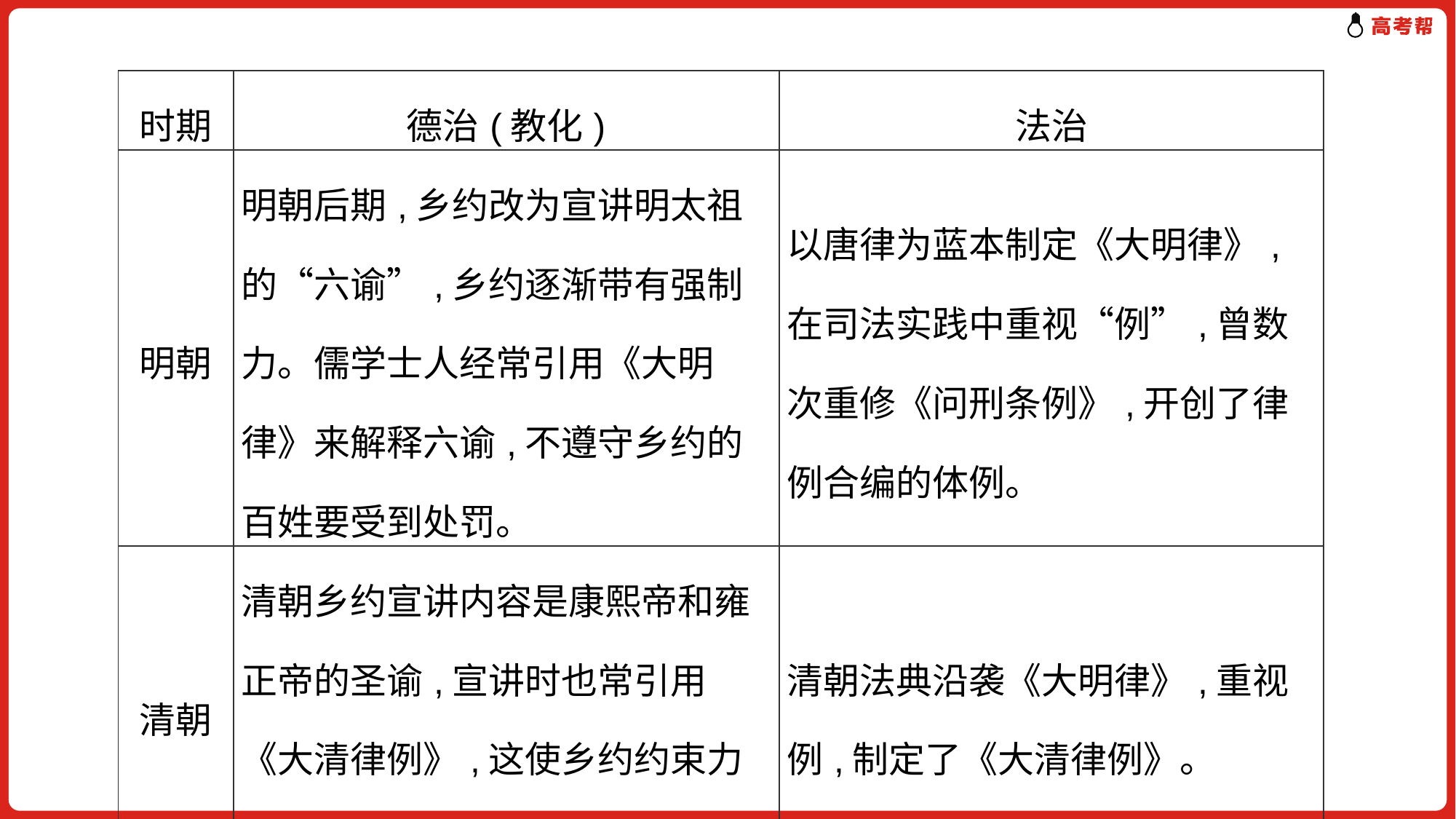

| 时期 | 德治(教化) | 法治 |
| --- | --- | --- |
| 明朝 | 明朝后期,乡约改为宣讲明太祖的“六谕”,乡约逐渐带有强制力。儒学士人经常引用《大明律》来解释六谕,不遵守乡约的百姓要受到处罚。 | 以唐律为蓝本制定《大明律》,在司法实践中重视“例”,曾数次重修《问刑条例》,开创了律例合编的体例。 |
| 清朝 | 清朝乡约宣讲内容是康熙帝和雍正帝的圣谕,宣讲时也常引用《大清律例》,这使乡约约束力加强。 | 清朝法典沿袭《大明律》,重视例,制定了《大清律例》。 |